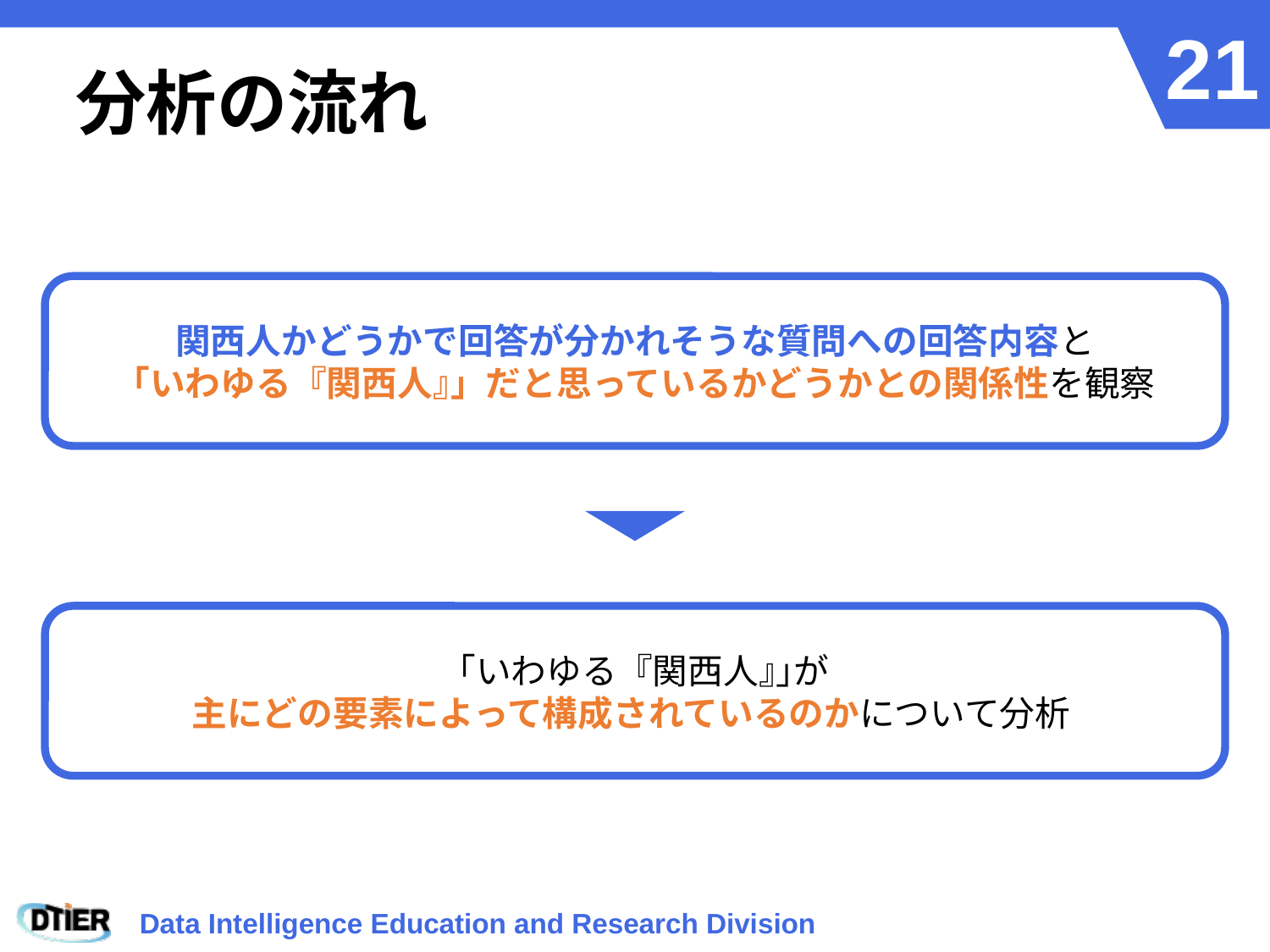

# 分析の流れ
関西人かどうかで回答が分かれそうな質問への回答内容と
「いわゆる『関西人』」だと思っているかどうかとの関係性を観察

「いわゆる『関西人』」が
主にどの要素によって構成されているのかについて分析